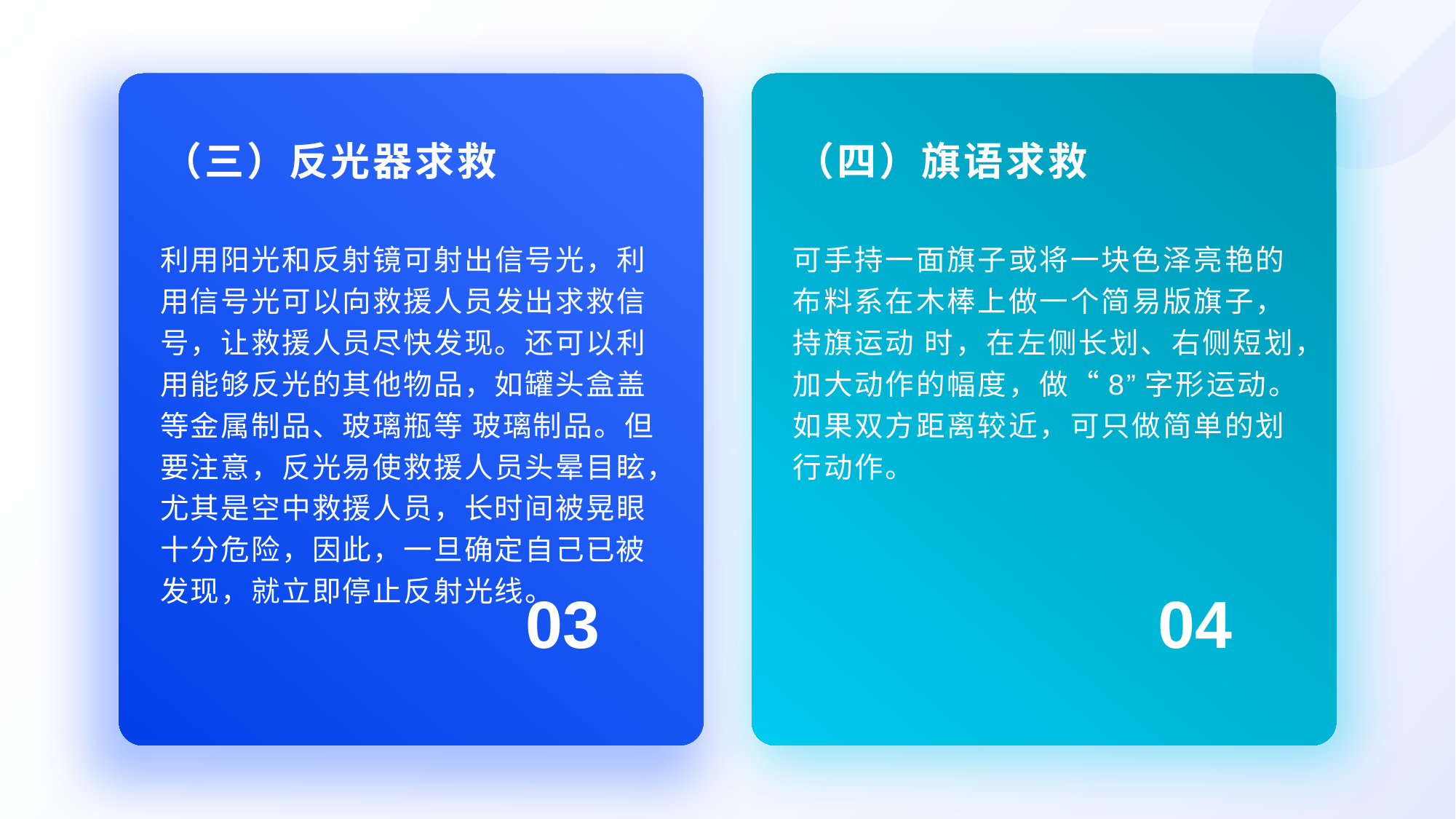

（三）反光器求救
（四）旗语求救
利用阳光和反射镜可射出信号光，利用信号光可以向救援人员发出求救信号，让救援人员尽快发现。还可以利用能够反光的其他物品，如罐头盒盖等金属制品、玻璃瓶等 玻璃制品。但要注意，反光易使救援人员头晕目眩，尤其是空中救援人员，长时间被晃眼十分危险，因此，一旦确定自己已被发现，就立即停止反射光线。
可手持一面旗子或将一块色泽亮艳的布料系在木棒上做一个简易版旗子，持旗运动 时，在左侧长划、右侧短划，加大动作的幅度，做“8”字形运动。如果双方距离较近，可只做简单的划行动作。
03
04